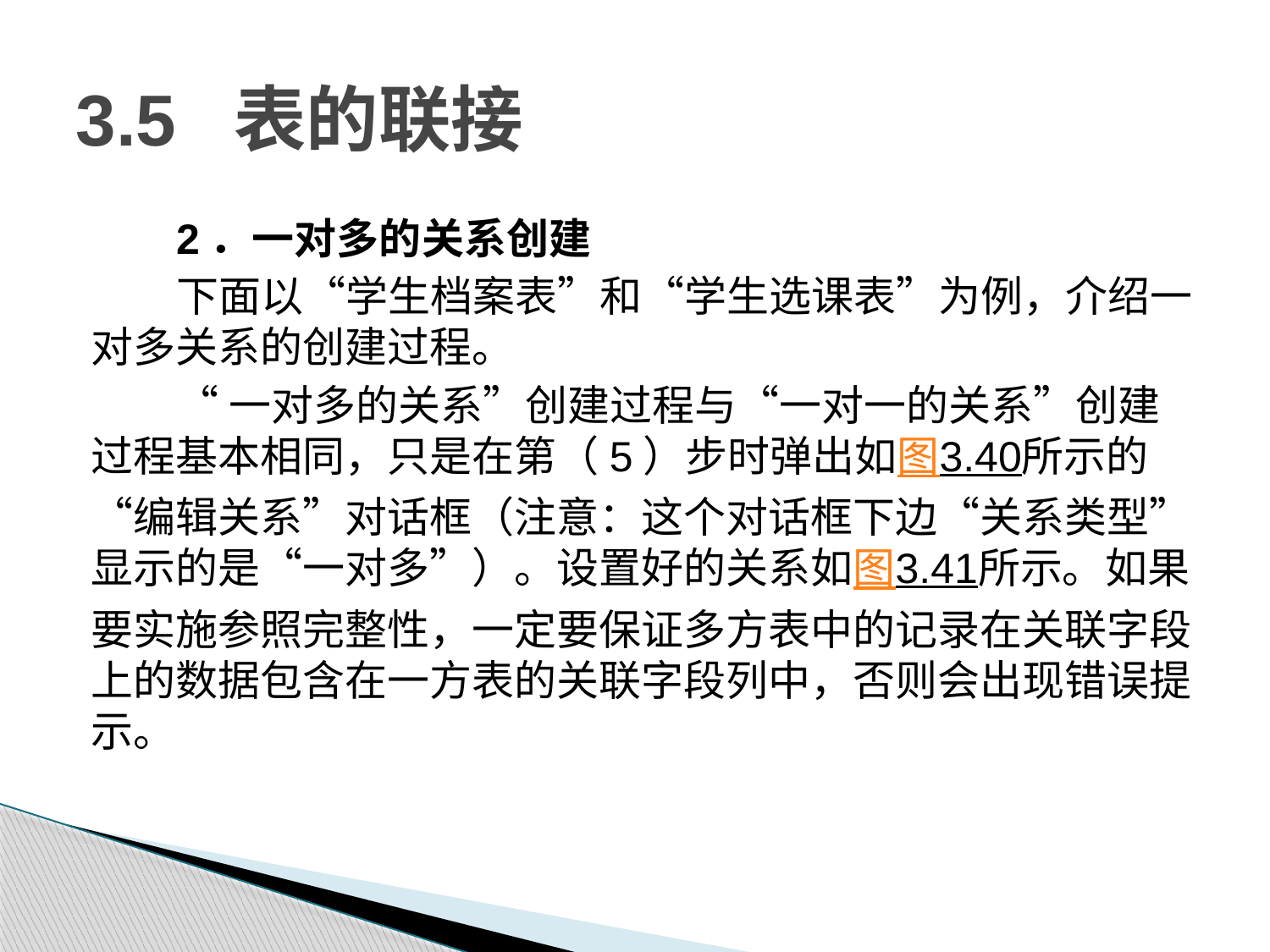

# 3.5  表的联接
2．一对多的关系创建
下面以“学生档案表”和“学生选课表”为例，介绍一对多关系的创建过程。
“一对多的关系”创建过程与“一对一的关系”创建过程基本相同，只是在第（5）步时弹出如图3.40所示的“编辑关系”对话框（注意：这个对话框下边“关系类型”显示的是“一对多”）。设置好的关系如图3.41所示。如果要实施参照完整性，一定要保证多方表中的记录在关联字段上的数据包含在一方表的关联字段列中，否则会出现错误提示。